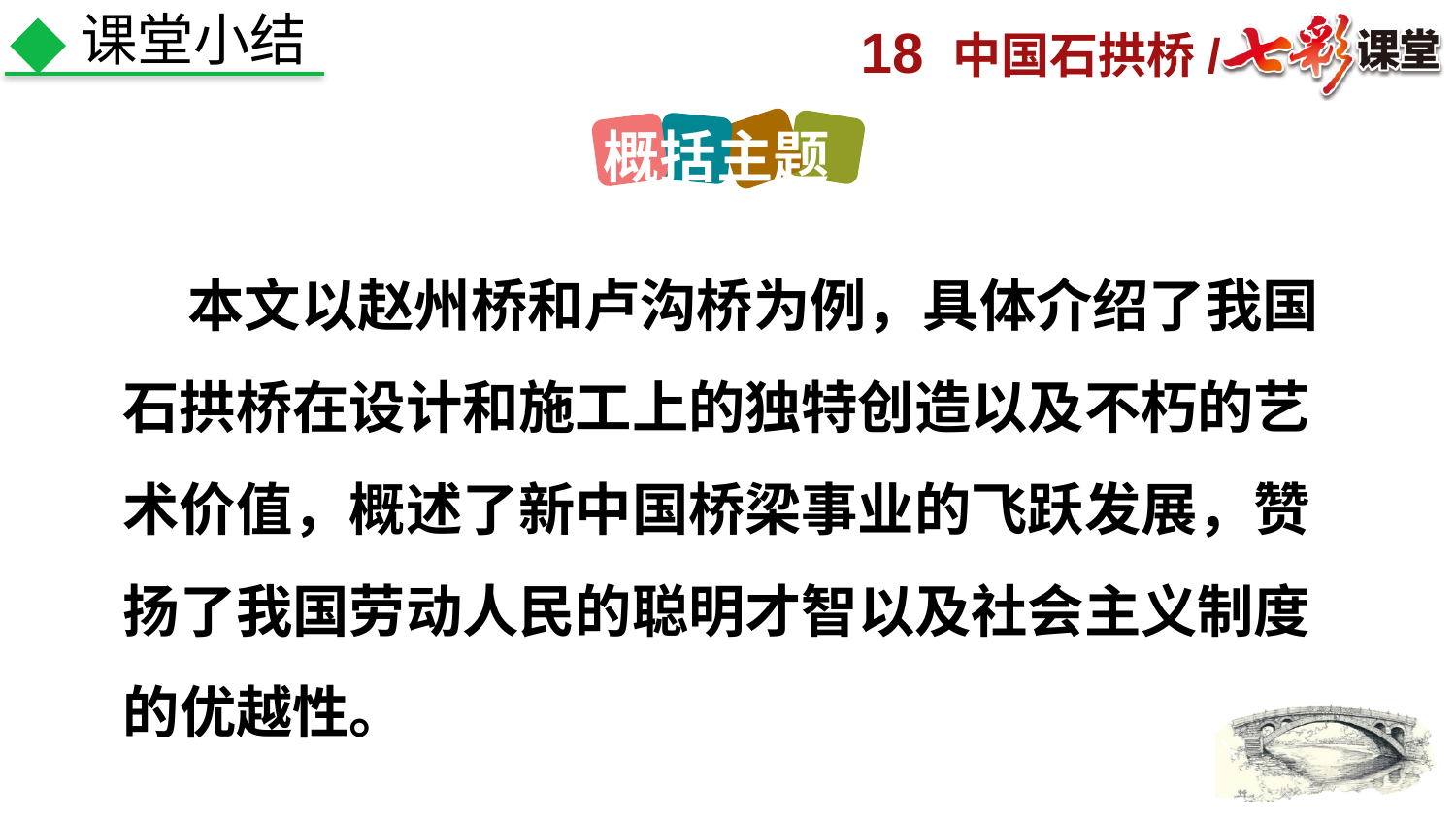

课堂小结

概括主题

    本文以赵州桥和卢沟桥为例，具体介绍了我国石拱桥在设计和施工上的独特创造以及不朽的艺术价值，概述了新中国桥梁事业的飞跃发展，赞扬了我国劳动人民的聪明才智以及社会主义制度的优越性。